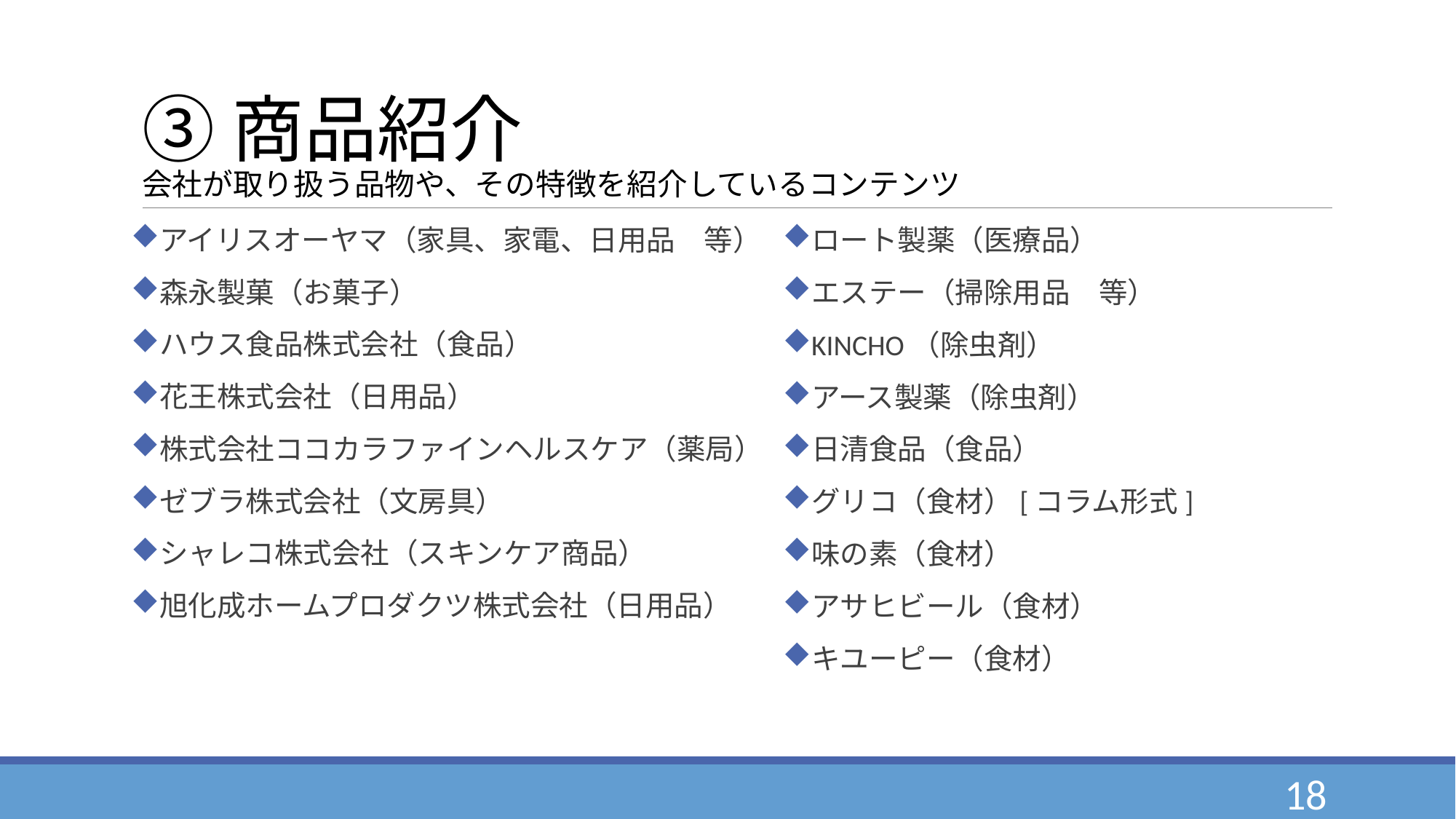

# ③商品紹介 会社が取り扱う品物や、その特徴を紹介しているコンテンツ
アイリスオーヤマ（家具、家電、日用品　等）
森永製菓（お菓子）
ハウス食品株式会社（食品）
花王株式会社（日用品）
株式会社ココカラファインヘルスケア（薬局）
ゼブラ株式会社（文房具）
シャレコ株式会社（スキンケア商品）
旭化成ホームプロダクツ株式会社（日用品）

ロート製薬（医療品）
エステー（掃除用品　等）
KINCHO（除虫剤）
アース製薬（除虫剤）
日清食品（食品）
グリコ（食材）[コラム形式]
味の素（食材）
アサヒビール（食材）
キユーピー（食材）
18